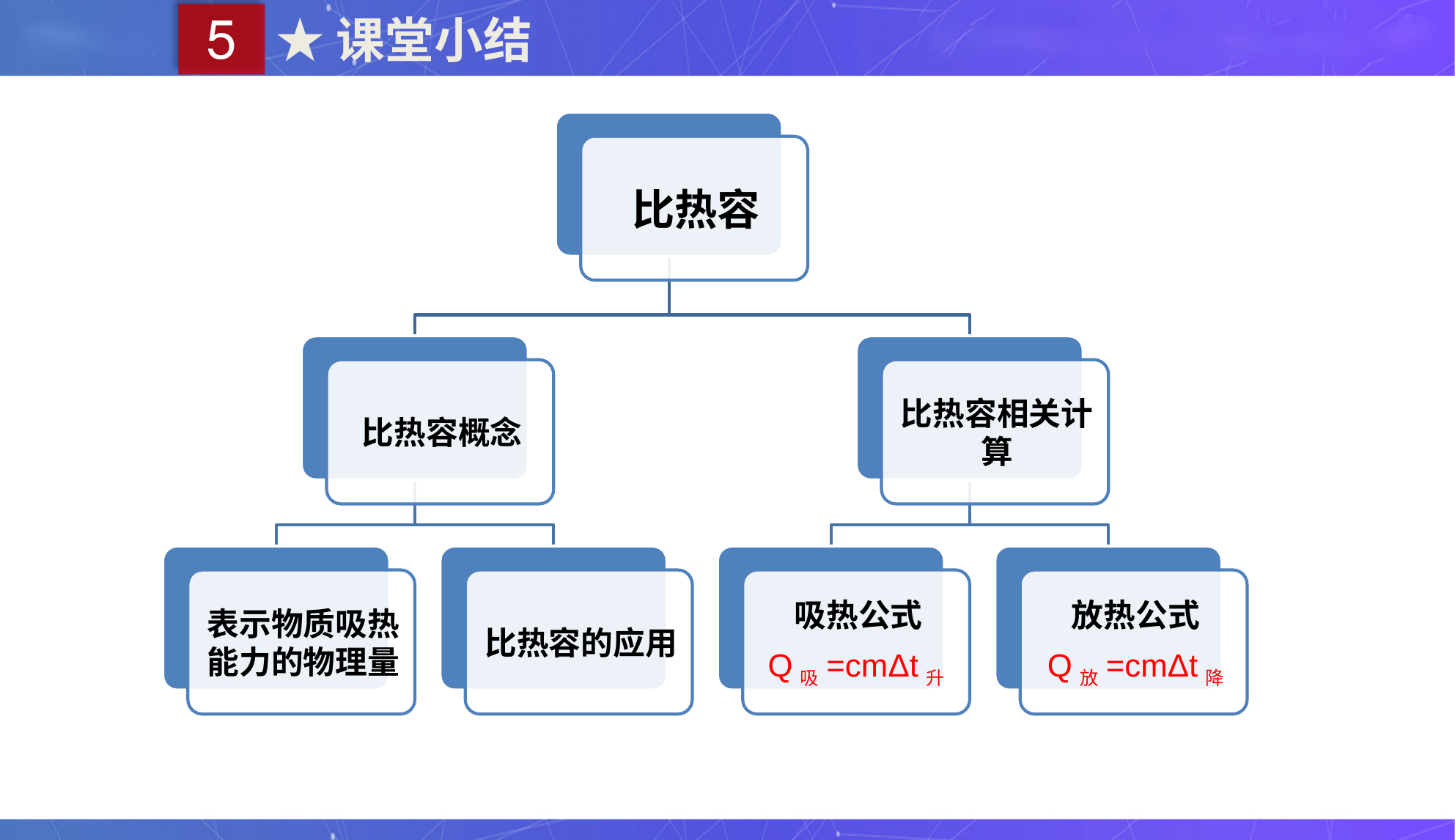

5
★课堂小结
比热容
比热容概念
表示物质吸热能力的物理量
比热容的应用
比热容相关计算
吸热公式
Q吸=cmΔt升
放热公式
Q放=cmΔt降